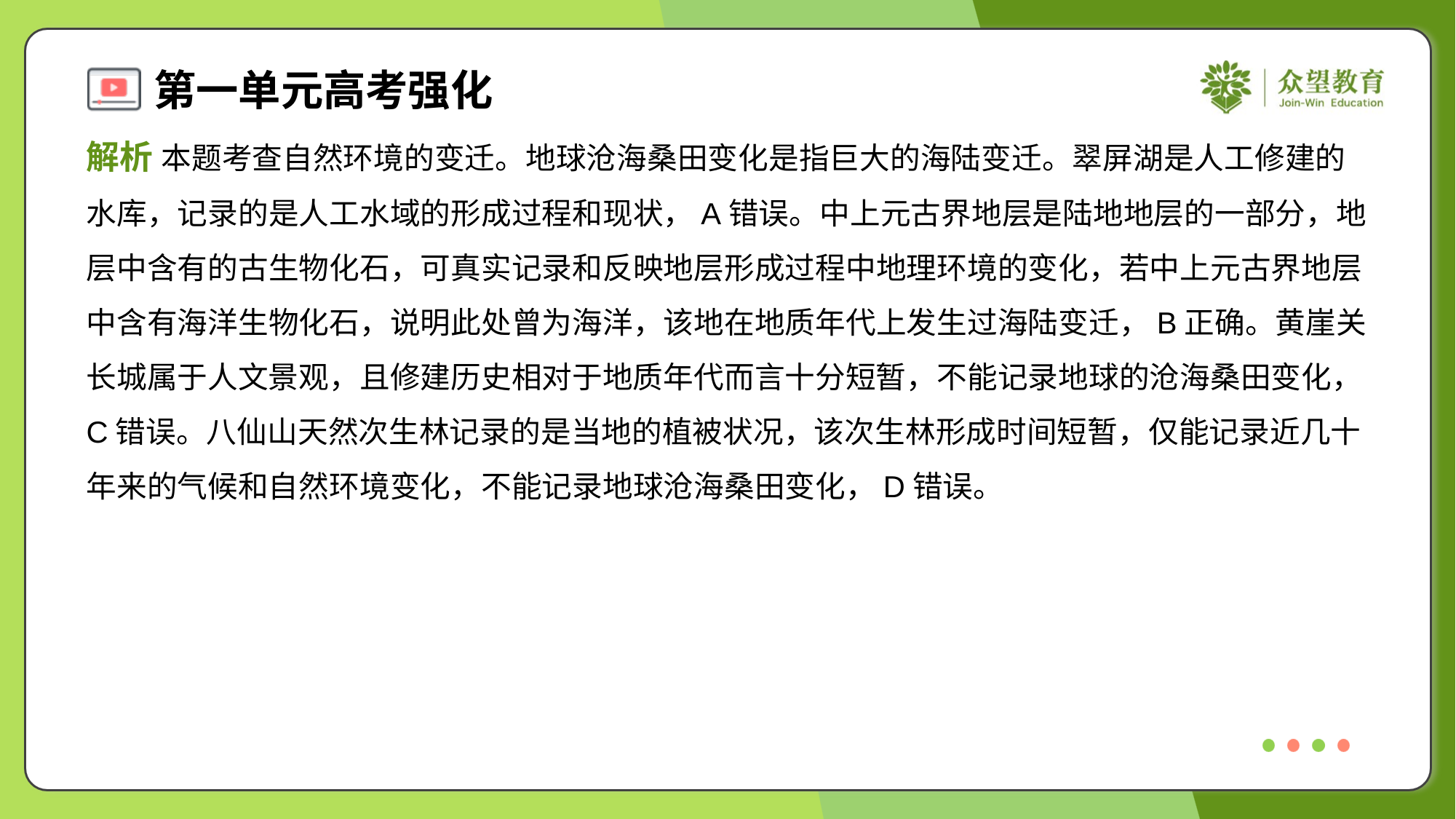

解析 本题考查自然环境的变迁。地球沧海桑田变化是指巨大的海陆变迁。翠屏湖是人工修建的
水库，记录的是人工水域的形成过程和现状，A错误。中上元古界地层是陆地地层的一部分，地
层中含有的古生物化石，可真实记录和反映地层形成过程中地理环境的变化，若中上元古界地层
中含有海洋生物化石，说明此处曾为海洋，该地在地质年代上发生过海陆变迁，B正确。黄崖关
长城属于人文景观，且修建历史相对于地质年代而言十分短暂，不能记录地球的沧海桑田变化，
C错误。八仙山天然次生林记录的是当地的植被状况，该次生林形成时间短暂，仅能记录近几十
年来的气候和自然环境变化，不能记录地球沧海桑田变化，D错误。